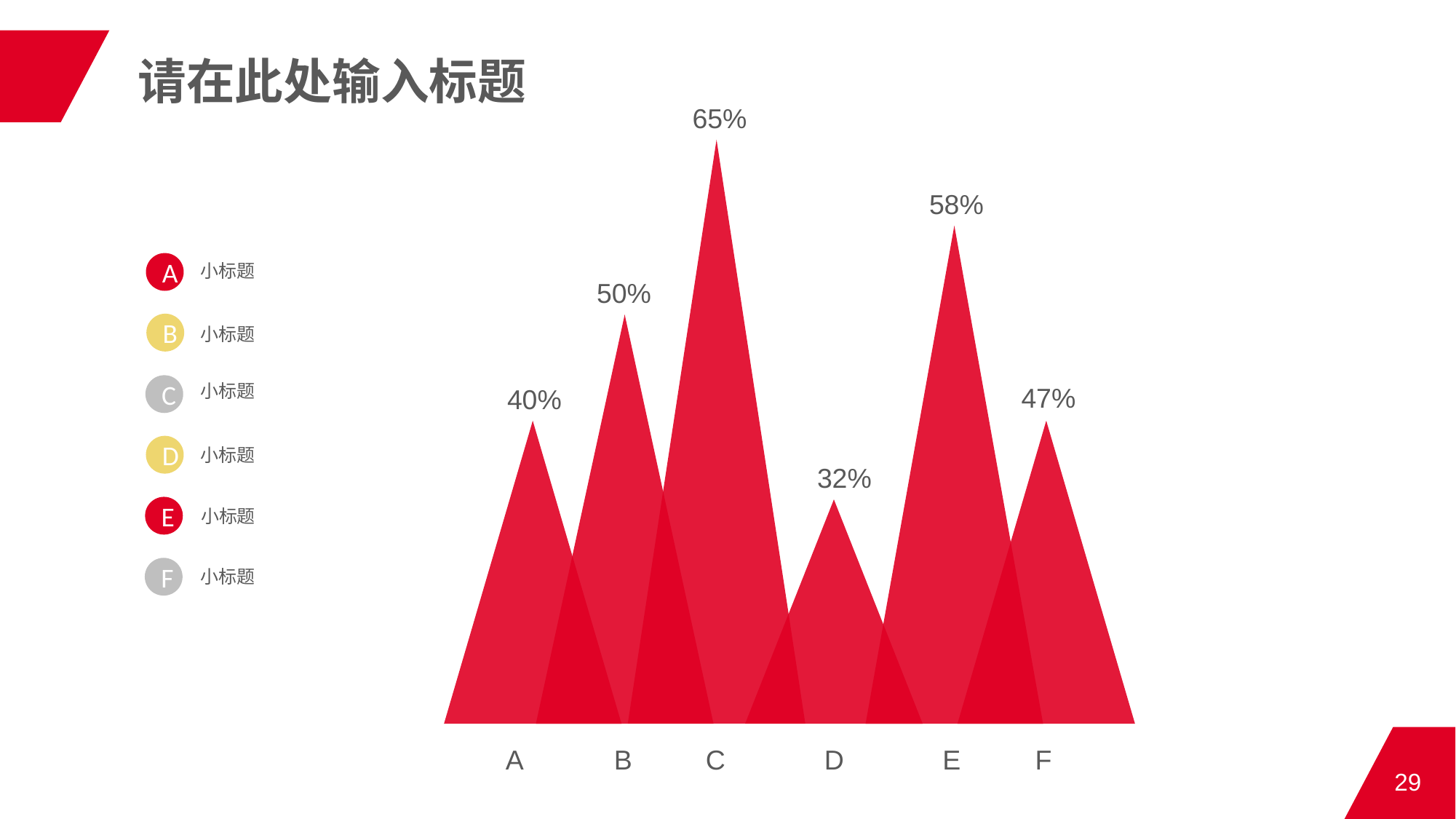

请在此处输入标题
65%

58%
50%
47%
40%
32%
A
小标题
B
小标题
小标题
C
D
小标题
E
小标题
F
小标题
A
B
C
D
E
F
29